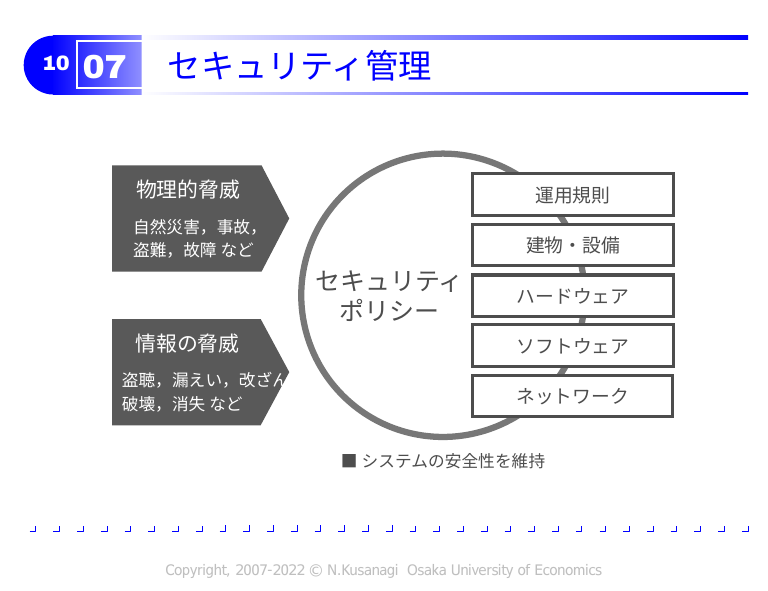

# 07   セキュリティ管理

物理的脅威
運用規則
自然災害，事故，
盗難，故障 など
建物・設備
セキュリティ
ポリシー
ハードウェア
情報の脅威
ソフトウェア
盗聴，漏えい，改ざん，
破壊，消失 など
ネットワーク
■システムの安全性を維持